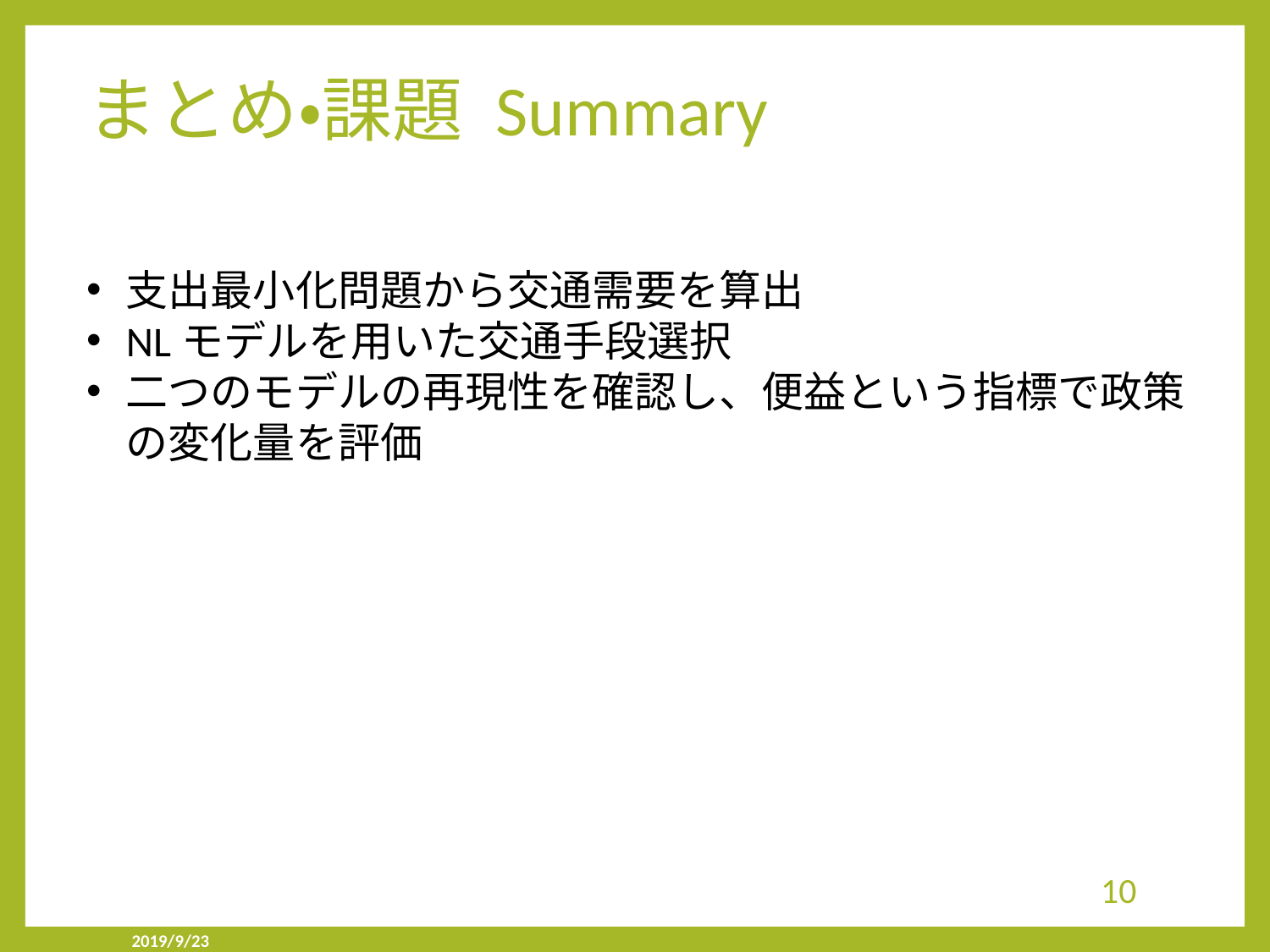

# まとめ・課題 Summary

支出最小化問題から交通需要を算出
NLモデルを用いた交通手段選択
二つのモデルの再現性を確認し、便益という指標で政策の変化量を評価
10
2019/9/23